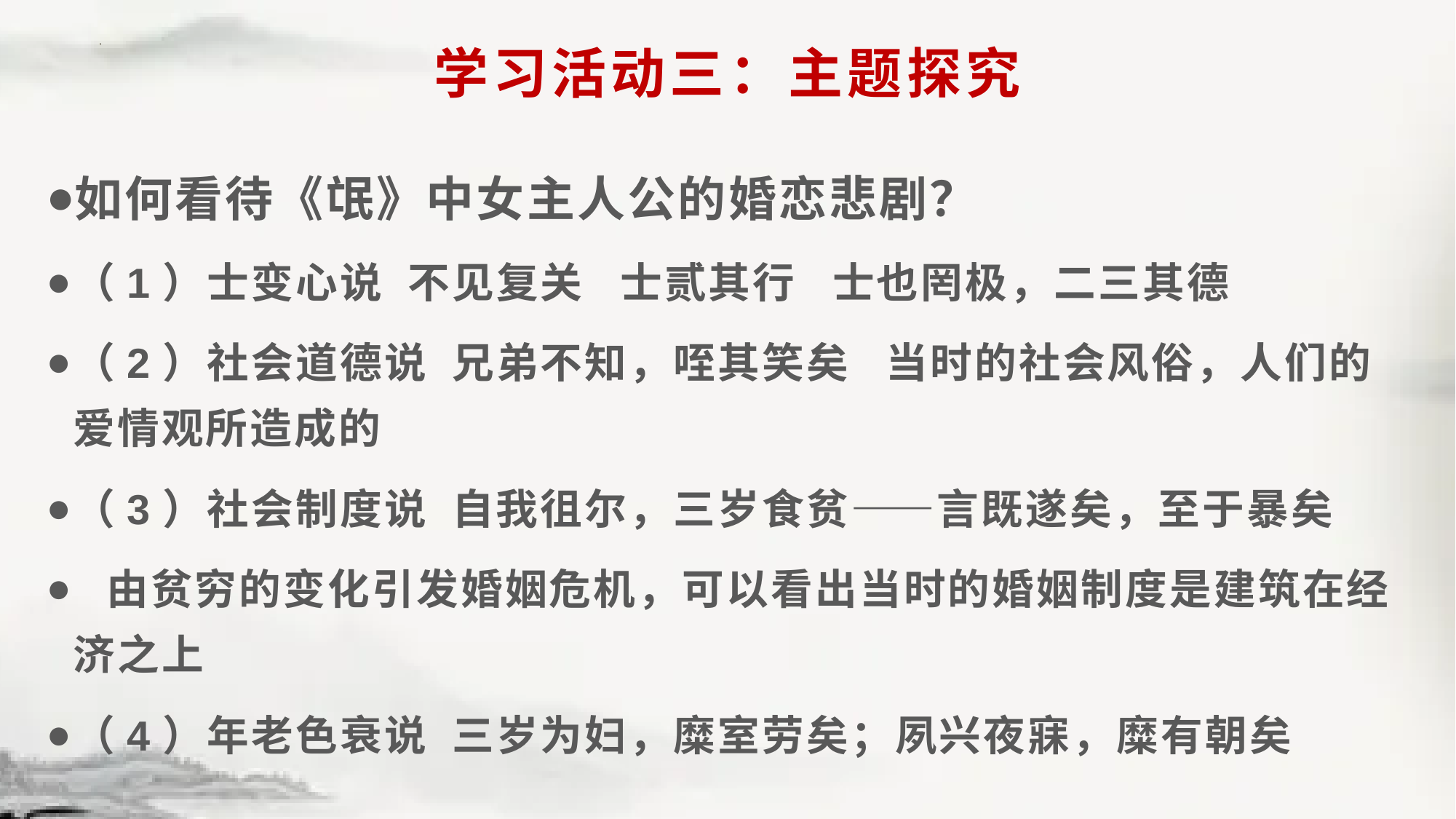

# 学习活动三：主题探究
如何看待《氓》中女主人公的婚恋悲剧？
（1）士变心说  不见复关   士贰其行   士也罔极，二三其德
（2）社会道德说  兄弟不知，咥其笑矣   当时的社会风俗，人们的爱情观所造成的
（3）社会制度说  自我徂尔，三岁食贫——言既遂矣，至于暴矣
  由贫穷的变化引发婚姻危机，可以看出当时的婚姻制度是建筑在经济之上
（4）年老色衰说  三岁为妇，糜室劳矣；夙兴夜寐，糜有朝矣